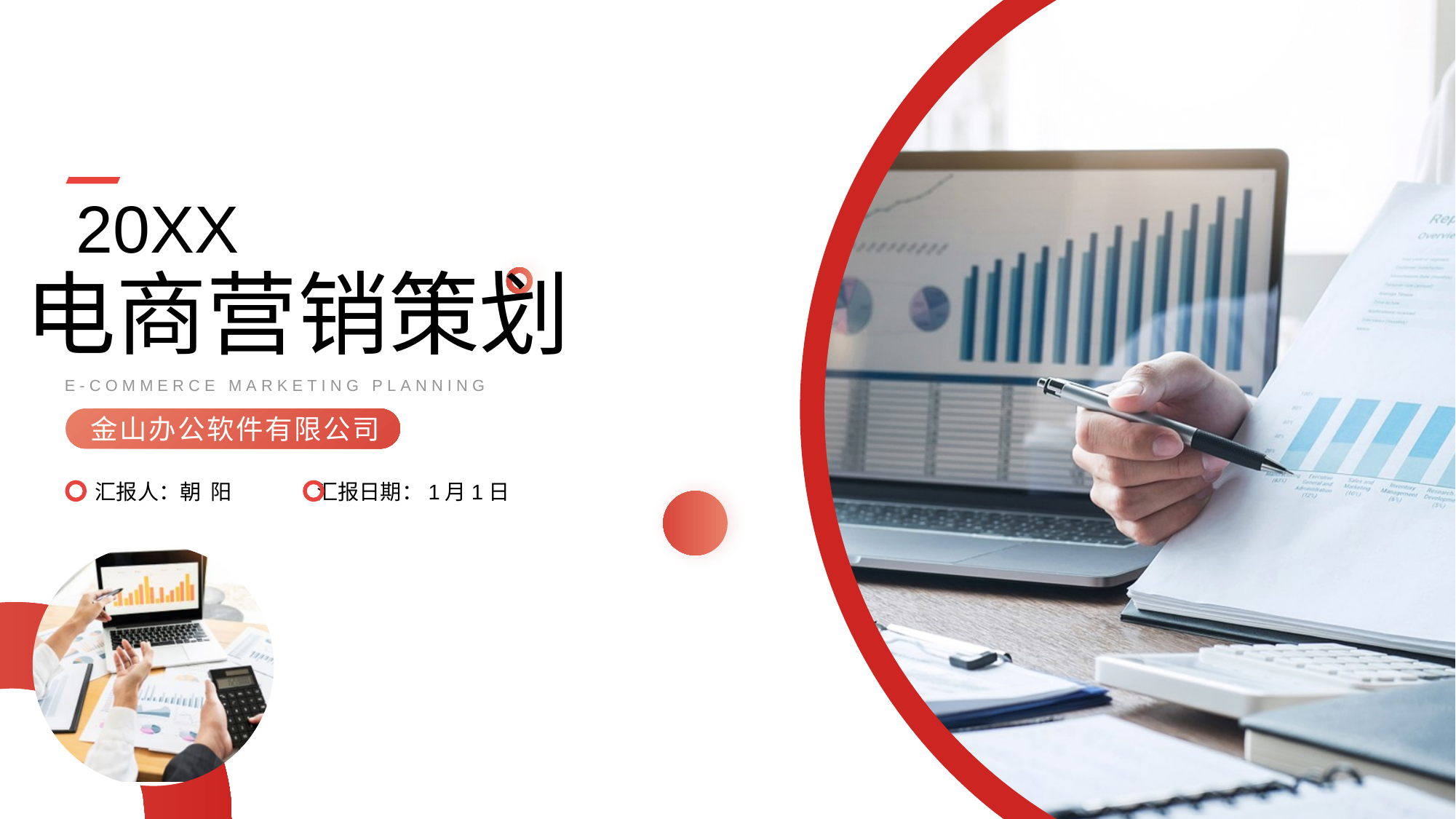

20XX
电商营销策划

E-COMMERCE MARKETING PLANNING
金山办公软件有限公司

汇报人：朝  阳

汇报日期：1月1日